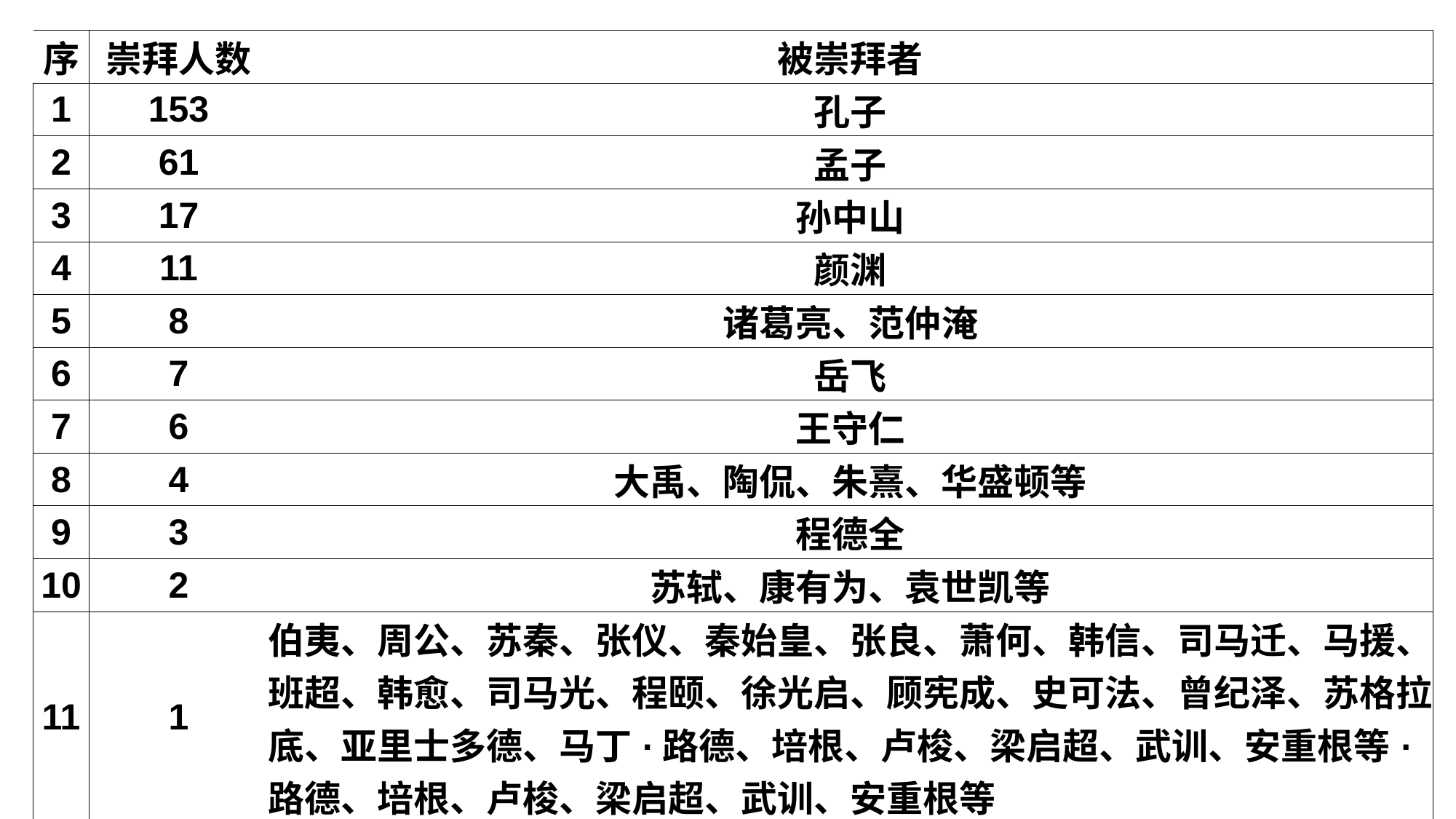

| 序 | 崇拜人数 | 被崇拜者 |
| --- | --- | --- |
| 1 | 153 | 孔子 |
| 2 | 61 | 孟子 |
| 3 | 17 | 孙中山 |
| 4 | 11 | 颜渊 |
| 5 | 8 | 诸葛亮、范仲淹 |
| 6 | 7 | 岳飞 |
| 7 | 6 | 王守仁 |
| 8 | 4 | 大禹、陶侃、朱熹、华盛顿等 |
| 9 | 3 | 程德全 |
| 10 | 2 | 苏轼、康有为、袁世凯等 |
| 11 | 1 | 伯夷、周公、苏秦、张仪、秦始皇、张良、萧何、韩信、司马迁、马援、班超、韩愈、司马光、程颐、徐光启、顾宪成、史可法、曾纪泽、苏格拉底、亚里士多德、马丁·路德、培根、卢梭、梁启超、武训、安重根等·路德、培根、卢梭、梁启超、武训、安重根等 |
| 12 | 23 | 无崇拜者 |